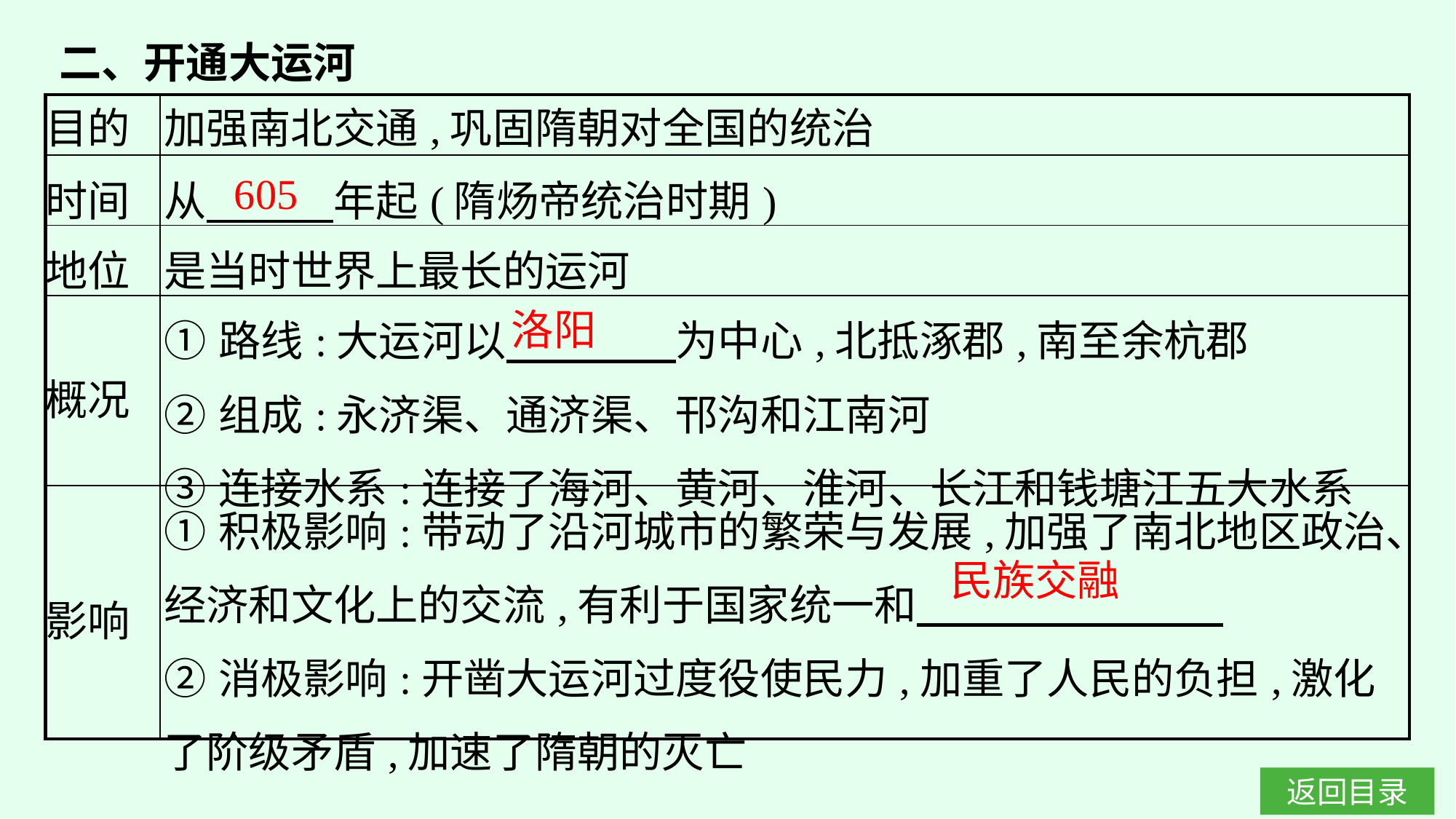

二、开通大运河
| 目的 | 加强南北交通,巩固隋朝对全国的统治 |
| --- | --- |
| 时间 | 从　　　年起(隋炀帝统治时期) |
| 地位 | 是当时世界上最长的运河 |
| 概况 | ①路线:大运河以　　　　为中心,北抵涿郡,南至余杭郡  ②组成:永济渠、通济渠、邗沟和江南河 ③连接水系:连接了海河、黄河、淮河、长江和钱塘江五大水系 |
| 影响 | ①积极影响:带动了沿河城市的繁荣与发展,加强了南北地区政治、经济和文化上的交流,有利于国家统一和　　　　　　　  ②消极影响:开凿大运河过度役使民力,加重了人民的负担,激化了阶级矛盾,加速了隋朝的灭亡 |
605
洛阳
民族交融